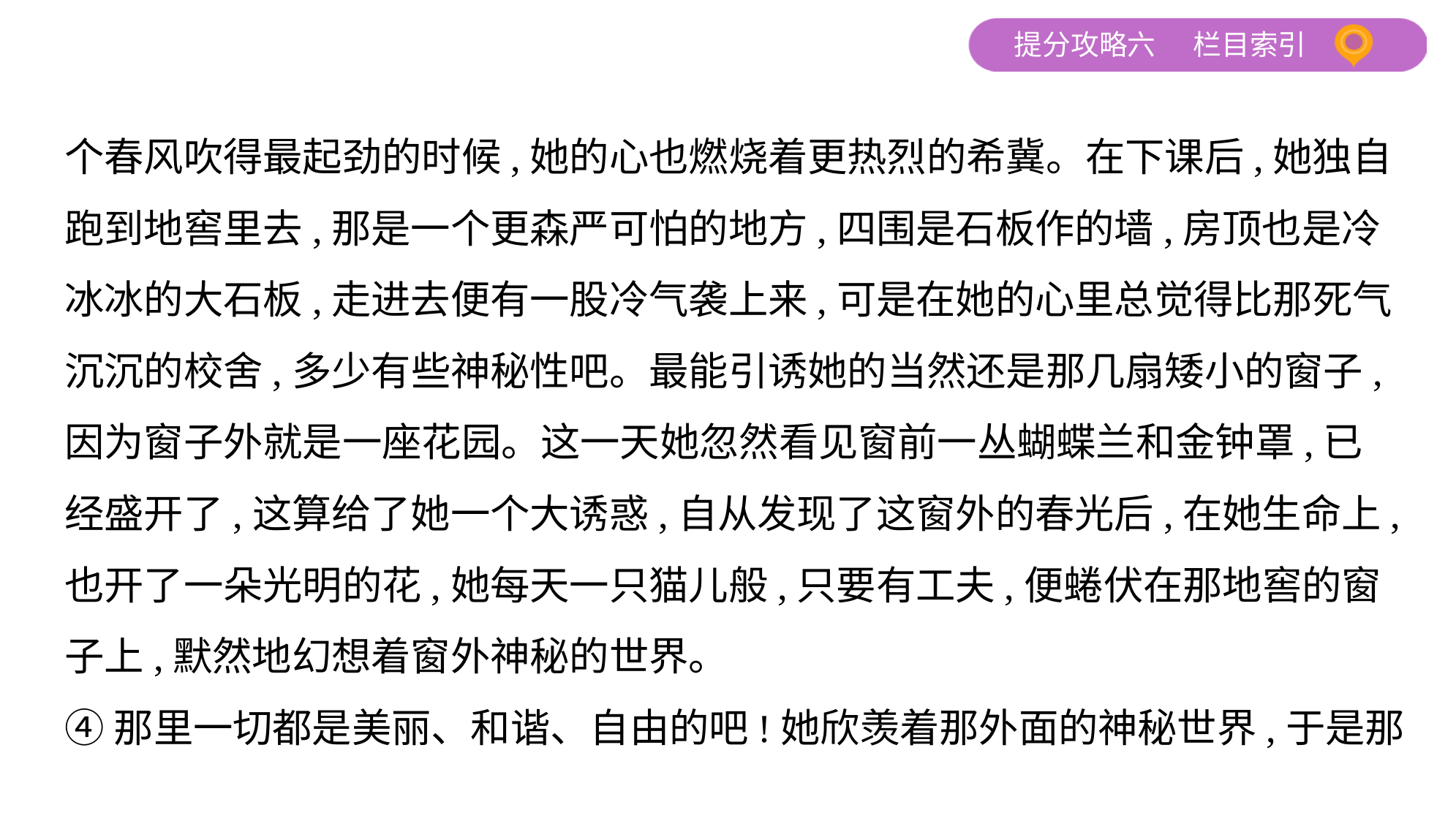

个春风吹得最起劲的时候,她的心也燃烧着更热烈的希冀。在下课后,她独自
跑到地窖里去,那是一个更森严可怕的地方,四围是石板作的墙,房顶也是冷
冰冰的大石板,走进去便有一股冷气袭上来,可是在她的心里总觉得比那死气
沉沉的校舍,多少有些神秘性吧。最能引诱她的当然还是那几扇矮小的窗子,
因为窗子外就是一座花园。这一天她忽然看见窗前一丛蝴蝶兰和金钟罩,已
经盛开了,这算给了她一个大诱惑,自从发现了这窗外的春光后,在她生命上,
也开了一朵光明的花,她每天一只猫儿般,只要有工夫,便蜷伏在那地窖的窗
子上,默然地幻想着窗外神秘的世界。
④那里一切都是美丽、和谐、自由的吧!她欣羡着那外面的神秘世界,于是那